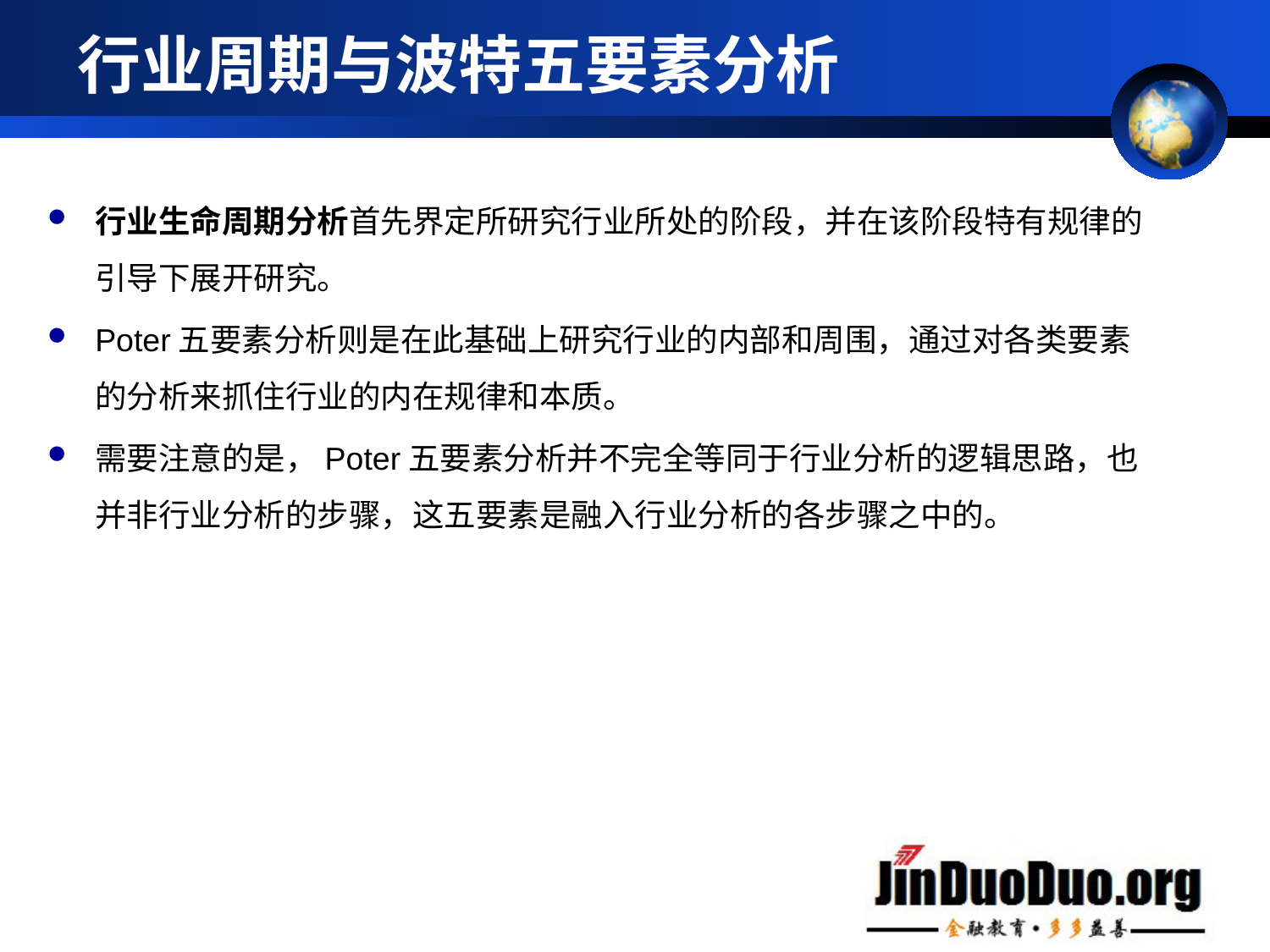

# 行业周期与波特五要素分析
行业生命周期分析首先界定所研究行业所处的阶段，并在该阶段特有规律的引导下展开研究。
Poter五要素分析则是在此基础上研究行业的内部和周围，通过对各类要素的分析来抓住行业的内在规律和本质。
需要注意的是，Poter五要素分析并不完全等同于行业分析的逻辑思路，也并非行业分析的步骤，这五要素是融入行业分析的各步骤之中的。